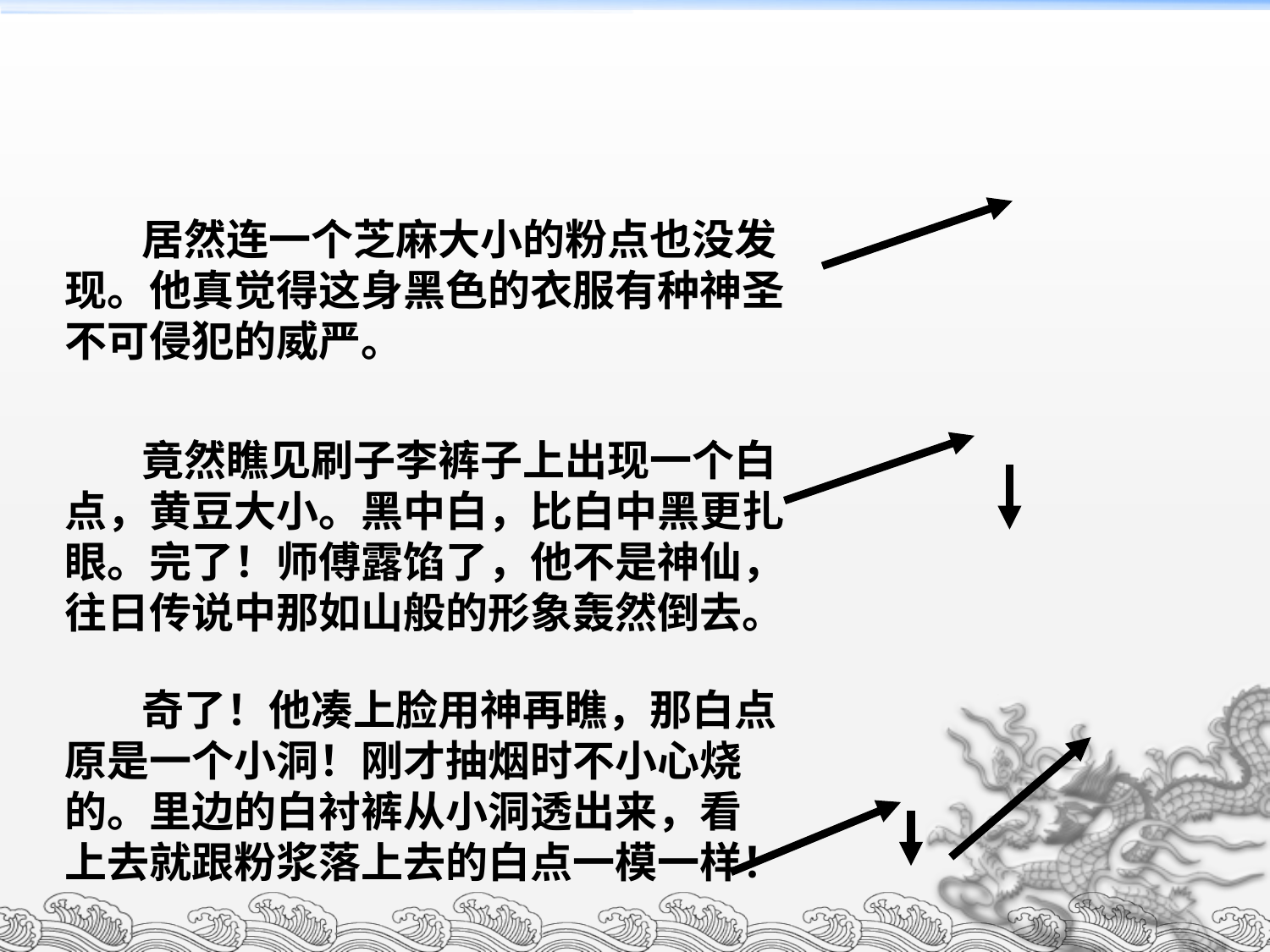

居然连一个芝麻大小的粉点也没发现。他真觉得这身黑色的衣服有种神圣不可侵犯的威严。

       竟然瞧见刷子李裤子上出现一个白点，黄豆大小。黑中白，比白中黑更扎眼。完了！师傅露馅了，他不是神仙，往日传说中那如山般的形象轰然倒去。

       奇了！他凑上脸用神再瞧，那白点原是一个小洞！刚才抽烟时不小心烧的。里边的白衬裤从小洞透出来，看上去就跟粉浆落上去的白点一模一样！